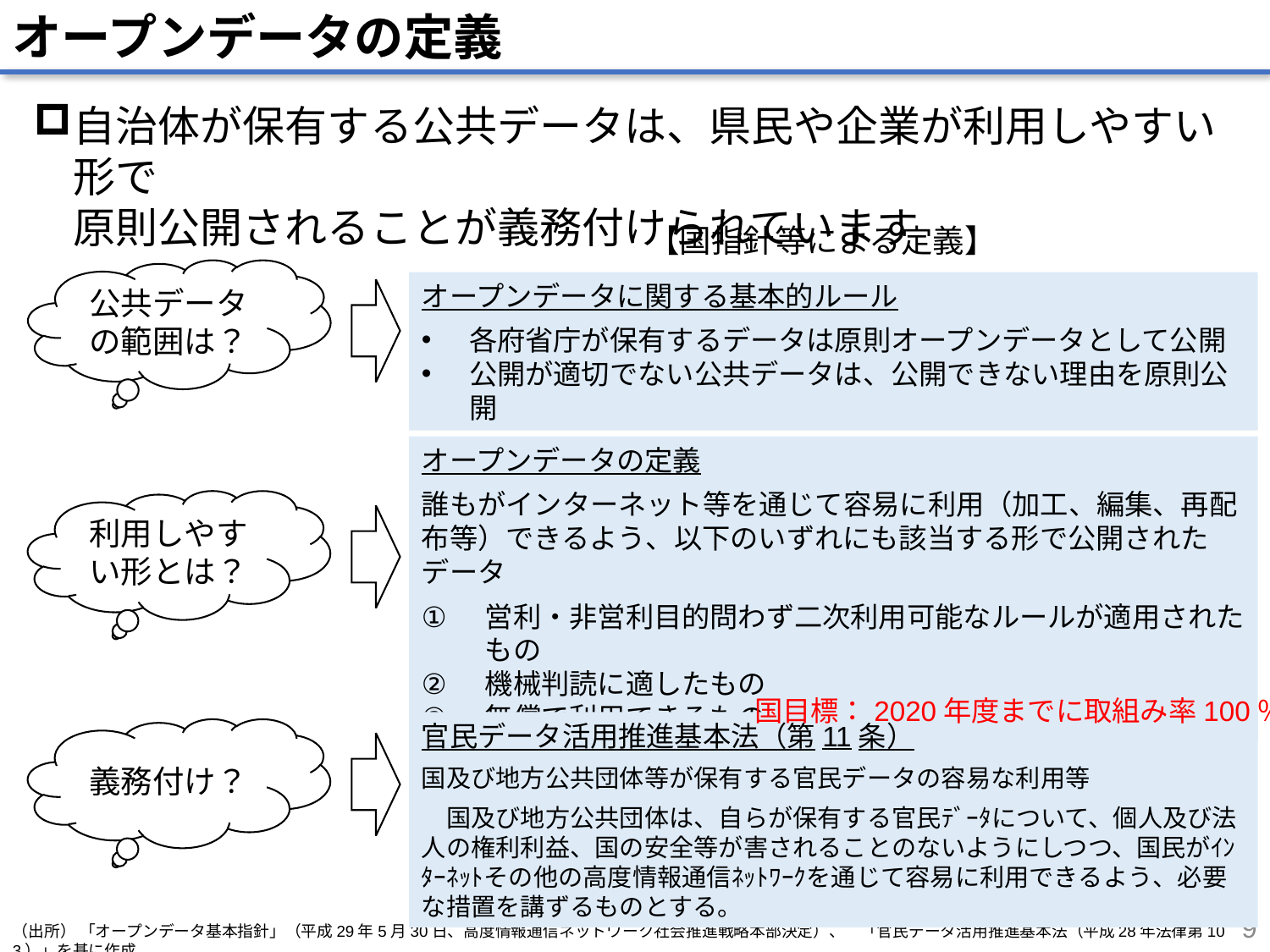

オープンデータの定義
自治体が保有する公共データは、県民や企業が利用しやすい形で
原則公開されることが義務付けられています
【国指針等による定義】
公共データの範囲は？
オープンデータに関する基本的ルール
各府省庁が保有するデータは原則オープンデータとして公開
公開が適切でない公共データは、公開できない理由を原則公開

オープンデータの定義
誰もがインターネット等を通じて容易に利用（加工、編集、再配布等）できるよう、以下のいずれにも該当する形で公開されたデータ
営利・非営利目的問わず二次利用可能なルールが適用されたもの
機械判読に適したもの
無償で利用できるもの
利用しやすい形とは？

国目標：2020年度までに取組み率100％
官民データ活用推進基本法（第11条）
国及び地方公共団体等が保有する官民データの容易な利用等
　国及び地方公共団体は、自らが保有する官民ﾃﾞｰﾀについて、個人及び法人の権利利益、国の安全等が害されることのないようにしつつ、国民がｲﾝﾀｰﾈｯﾄその他の高度情報通信ﾈｯﾄﾜｰｸを通じて容易に利用できるよう、必要な措置を講ずるものとする。
義務付け？

9
（出所） 「オープンデータ基本指針」（平成29年5月30日、高度情報通信ネットワーク社会推進戦略本部決定）、　「官民データ活用推進基本法（平成28年法律第103）」を基に作成